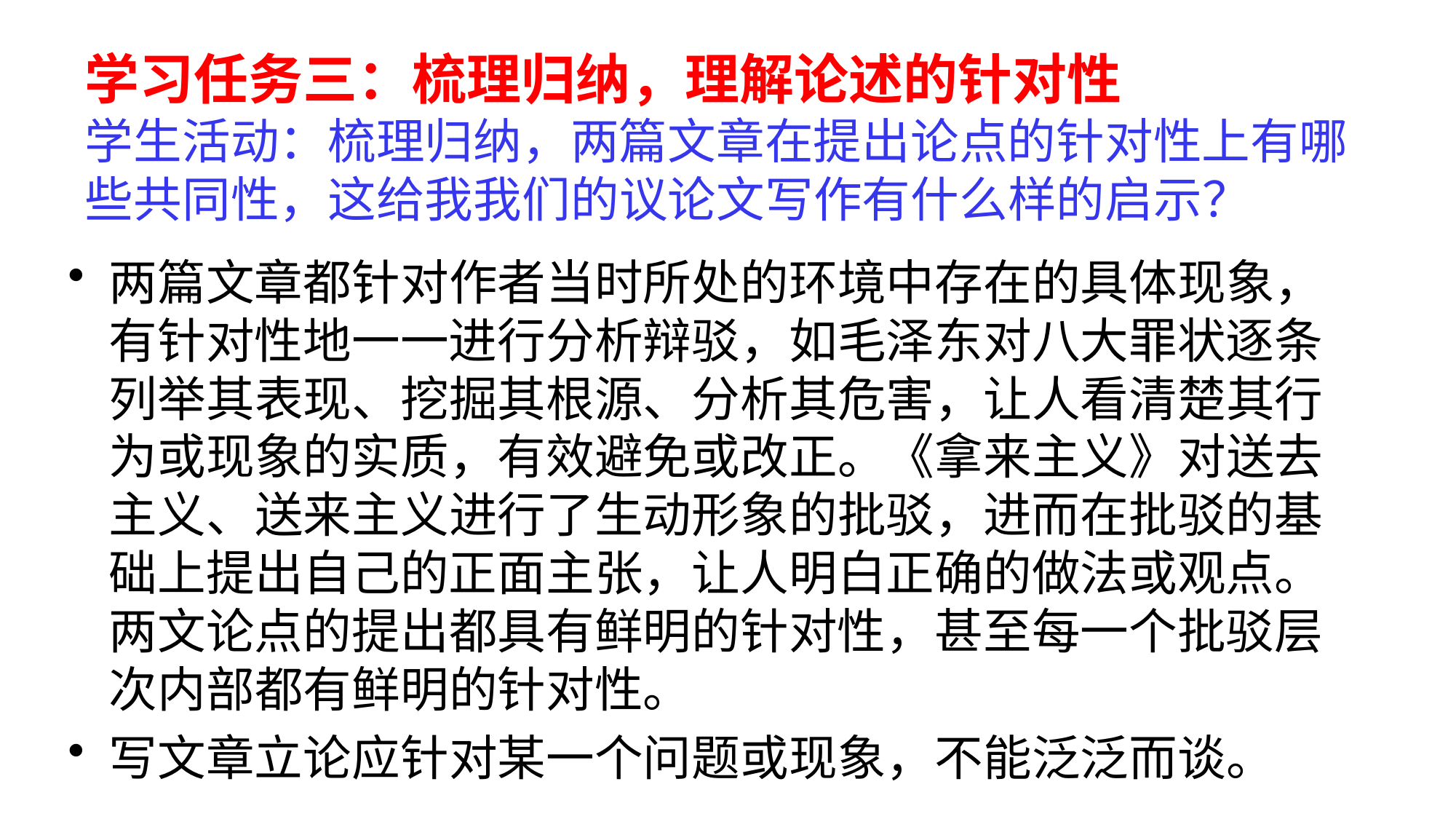

#
学习任务三：梳理归纳，理解论述的针对性
学生活动：梳理归纳，两篇文章在提出论点的针对性上有哪些共同性，这给我我们的议论文写作有什么样的启示？
两篇文章都针对作者当时所处的环境中存在的具体现象，有针对性地一一进行分析辩驳，如毛泽东对八大罪状逐条列举其表现、挖掘其根源、分析其危害，让人看清楚其行为或现象的实质，有效避免或改正。《拿来主义》对送去主义、送来主义进行了生动形象的批驳，进而在批驳的基础上提出自己的正面主张，让人明白正确的做法或观点。两文论点的提出都具有鲜明的针对性，甚至每一个批驳层次内部都有鲜明的针对性。
写文章立论应针对某一个问题或现象，不能泛泛而谈。